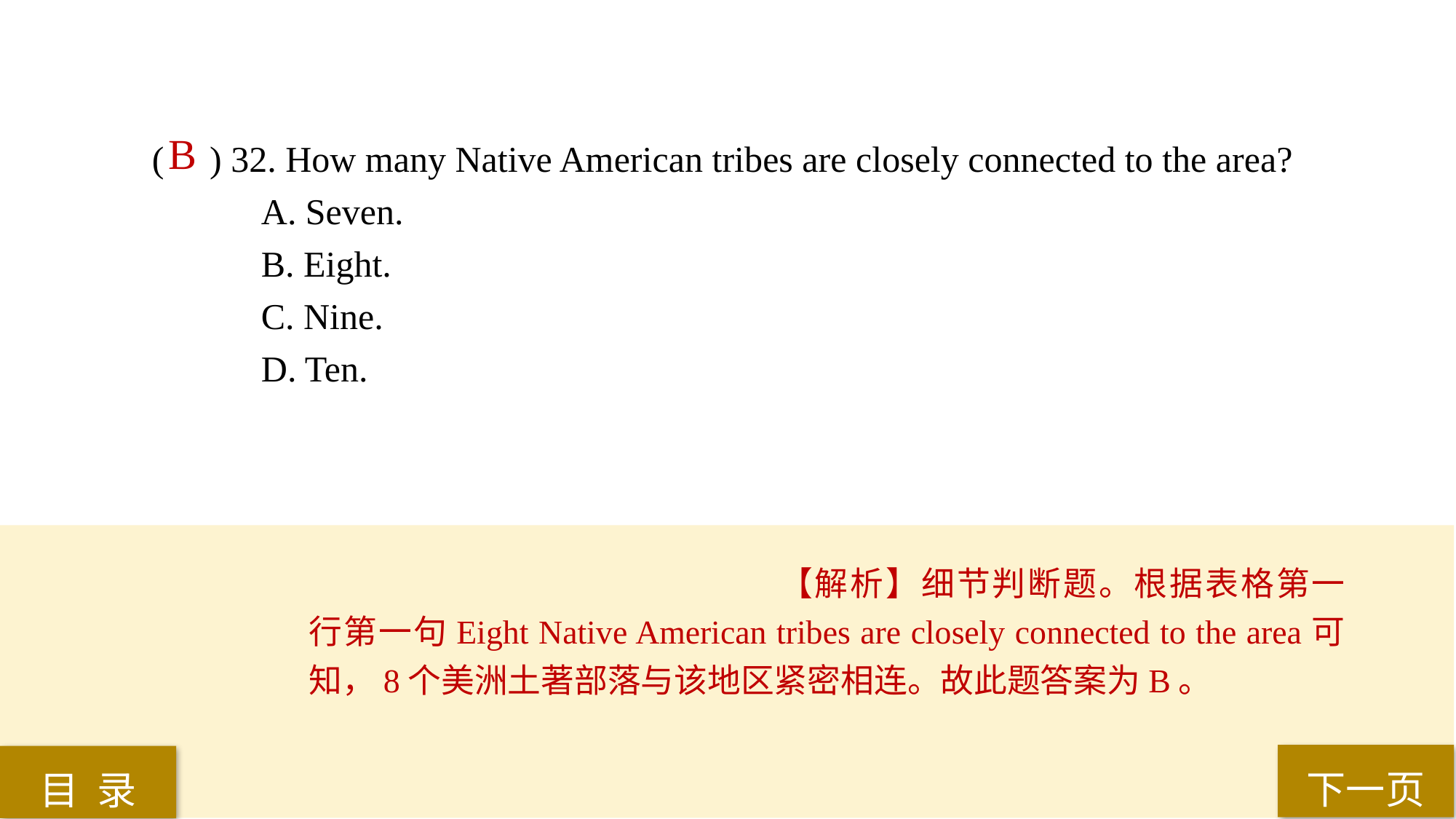

B
(     ) 32. How many Native American tribes are closely connected to the area?
A. Seven.
B. Eight.
C. Nine.
D. Ten.
【解析】细节判断题。根据表格第一行第一句Eight Native American tribes are closely connected to the area可知，8个美洲土著部落与该地区紧密相连。故此题答案为B。